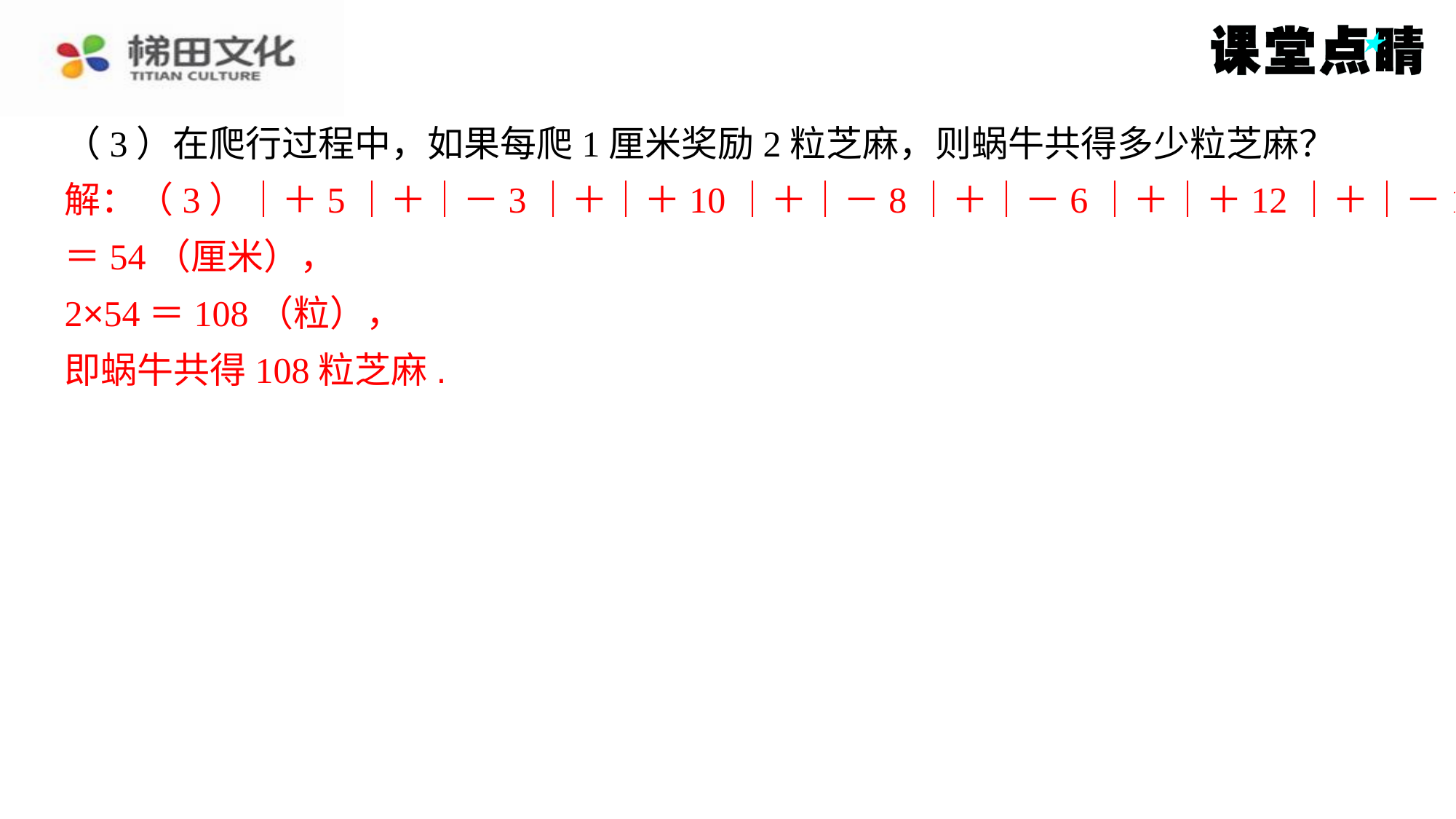

（3）在爬行过程中，如果每爬1厘米奖励2粒芝麻，则蜗牛共得多少粒芝麻？
解：（3）｜＋5｜＋｜－3｜＋｜＋10｜＋｜－8｜＋｜－6｜＋｜＋12｜＋｜－
10｜＝54（厘米），
2×54＝108（粒），
即蜗牛共得108粒芝麻.
解：（3）｜＋5｜＋｜－3｜＋｜＋10｜＋｜－8｜＋｜－6｜＋｜＋12｜＋｜－10｜
＝54（厘米），
2×54＝108（粒），
即蜗牛共得108粒芝麻.